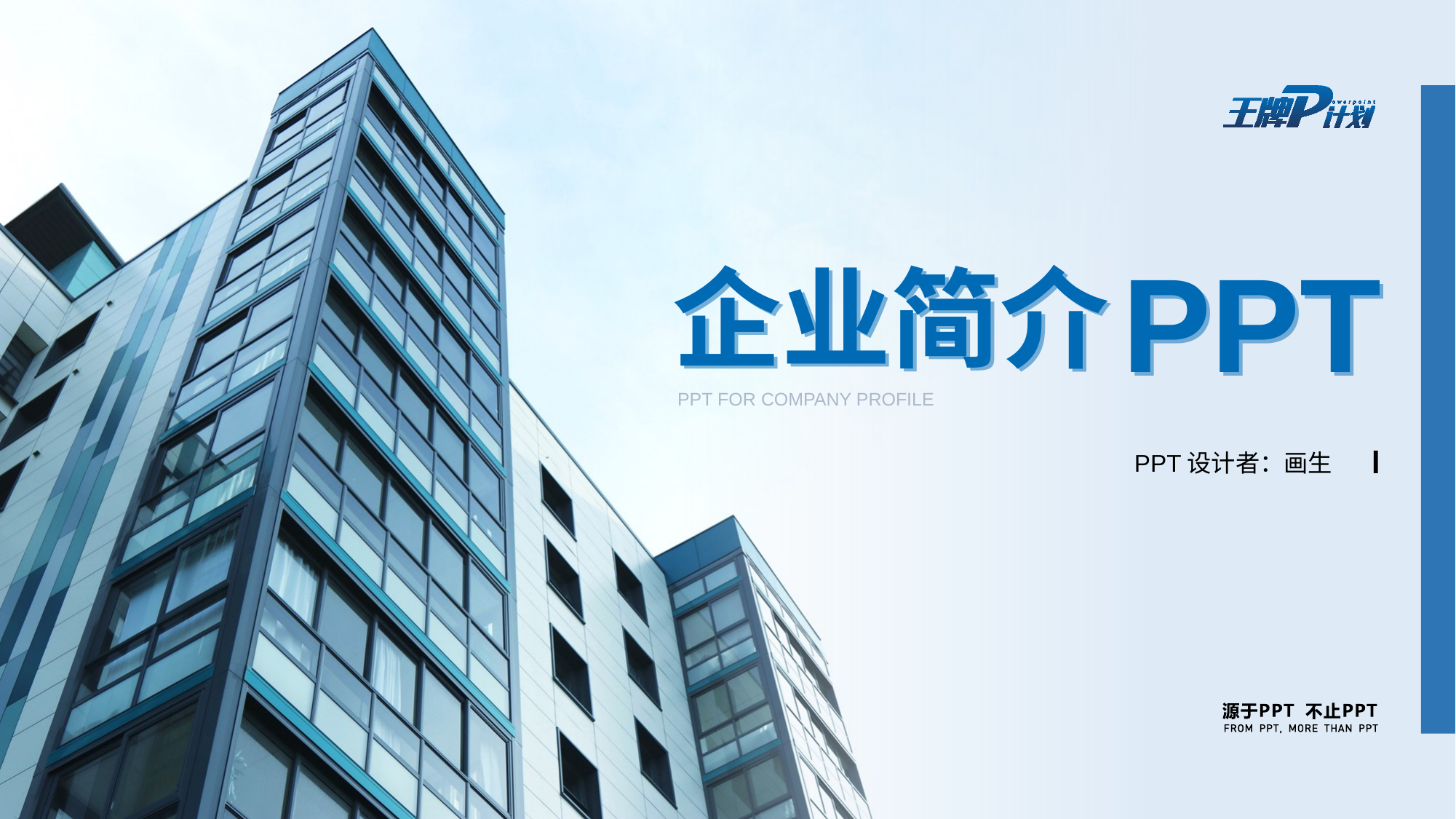

PPT
PPT
企业简介
企业简介
PPT FOR COMPANY PROFILE
PPT设计者：画生